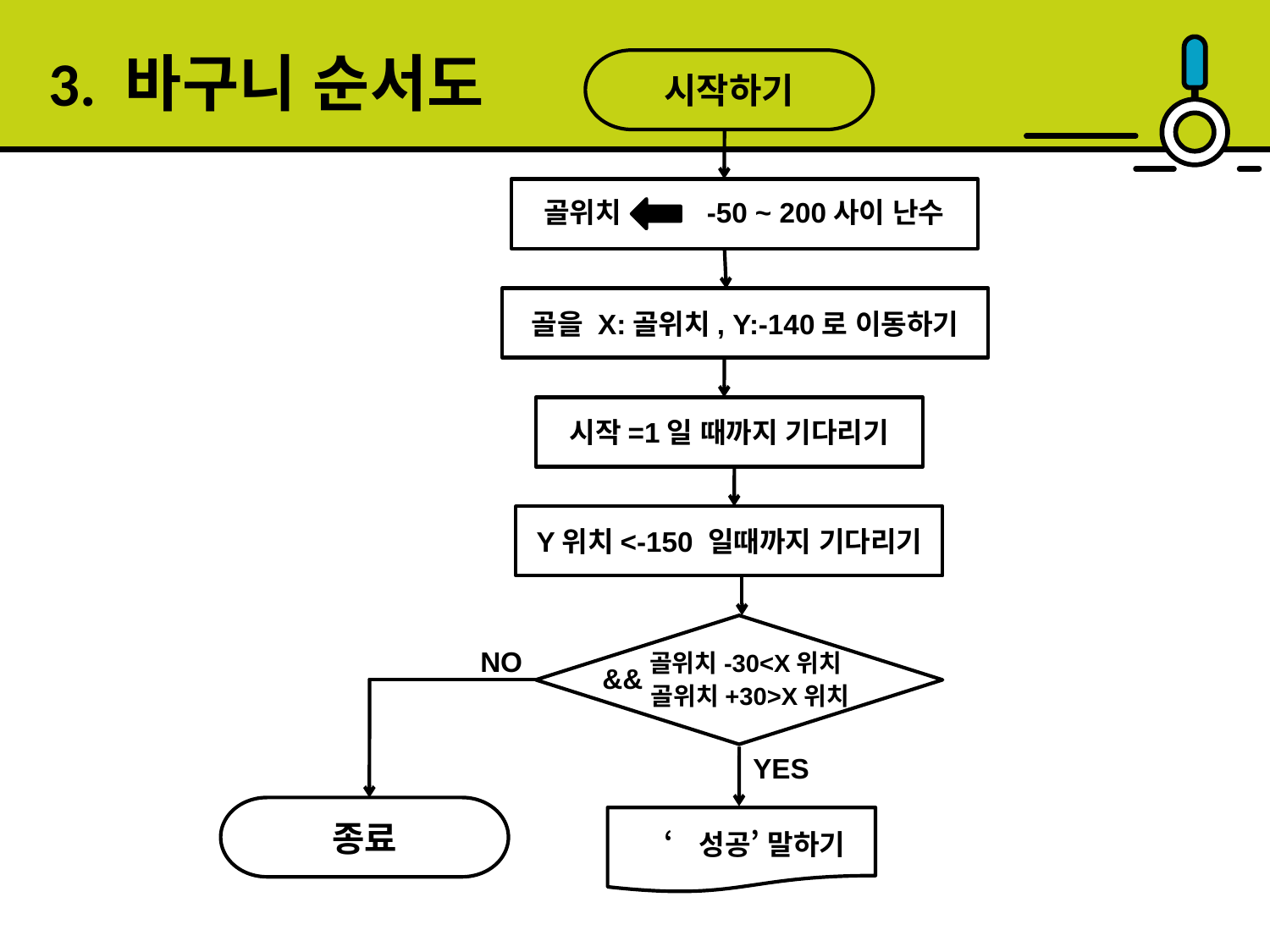

3. 바구니 순서도
시작하기

골위치
-50 ~ 200사이 난수

골을 X:골위치, Y:-140로 이동하기
시작=1일 때까지 기다리기
Y위치<-150 일때까지 기다리기

NO
골위치-30<X위치
&&
골위치+30>X위치
YES
종료

‘성공’ 말하기